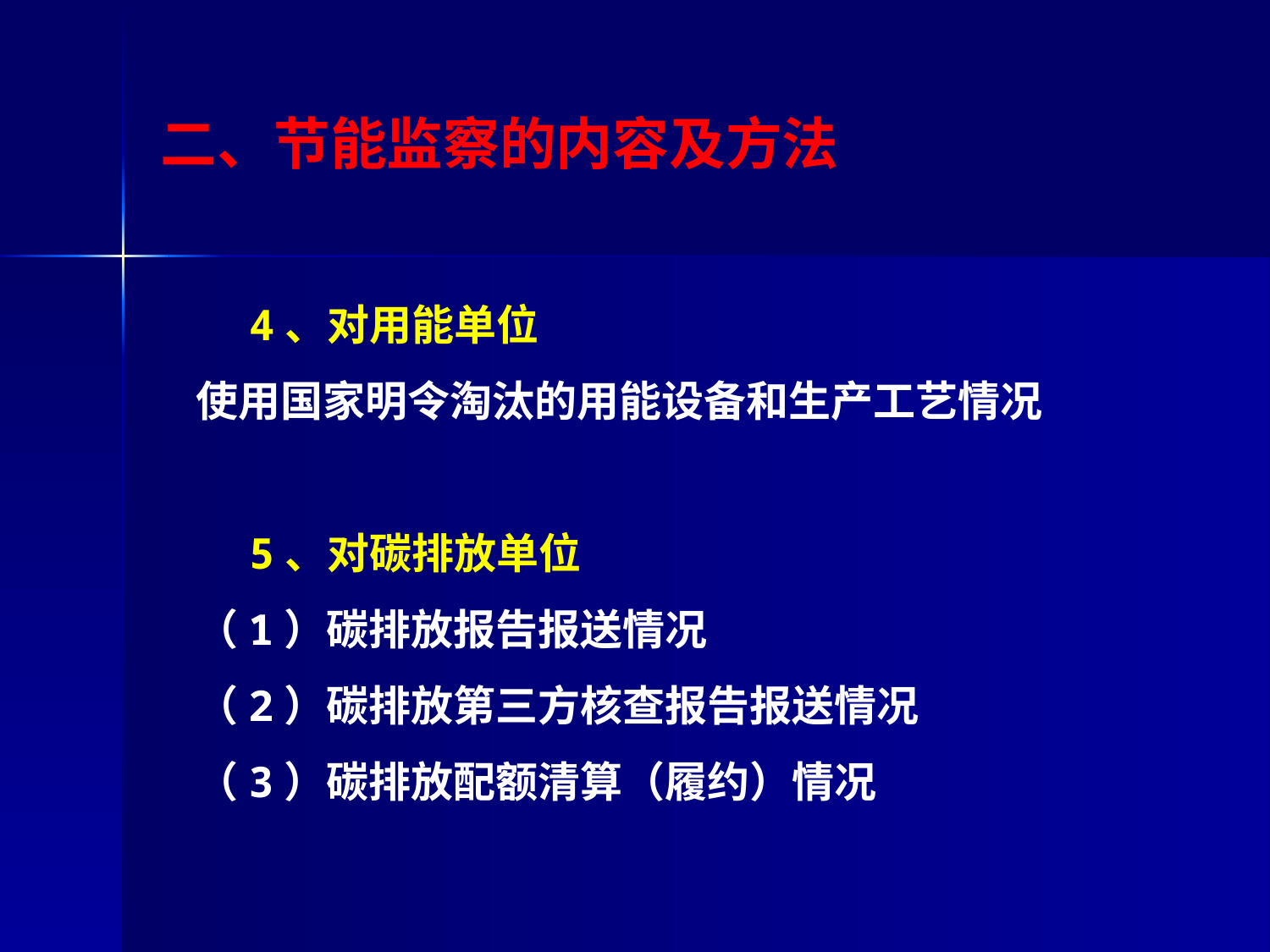

# 二、节能监察的内容及方法
    4、对用能单位
    使用国家明令淘汰的用能设备和生产工艺情况

    5、对碳排放单位
    （1）碳排放报告报送情况
    （2）碳排放第三方核查报告报送情况
    （3）碳排放配额清算（履约）情况